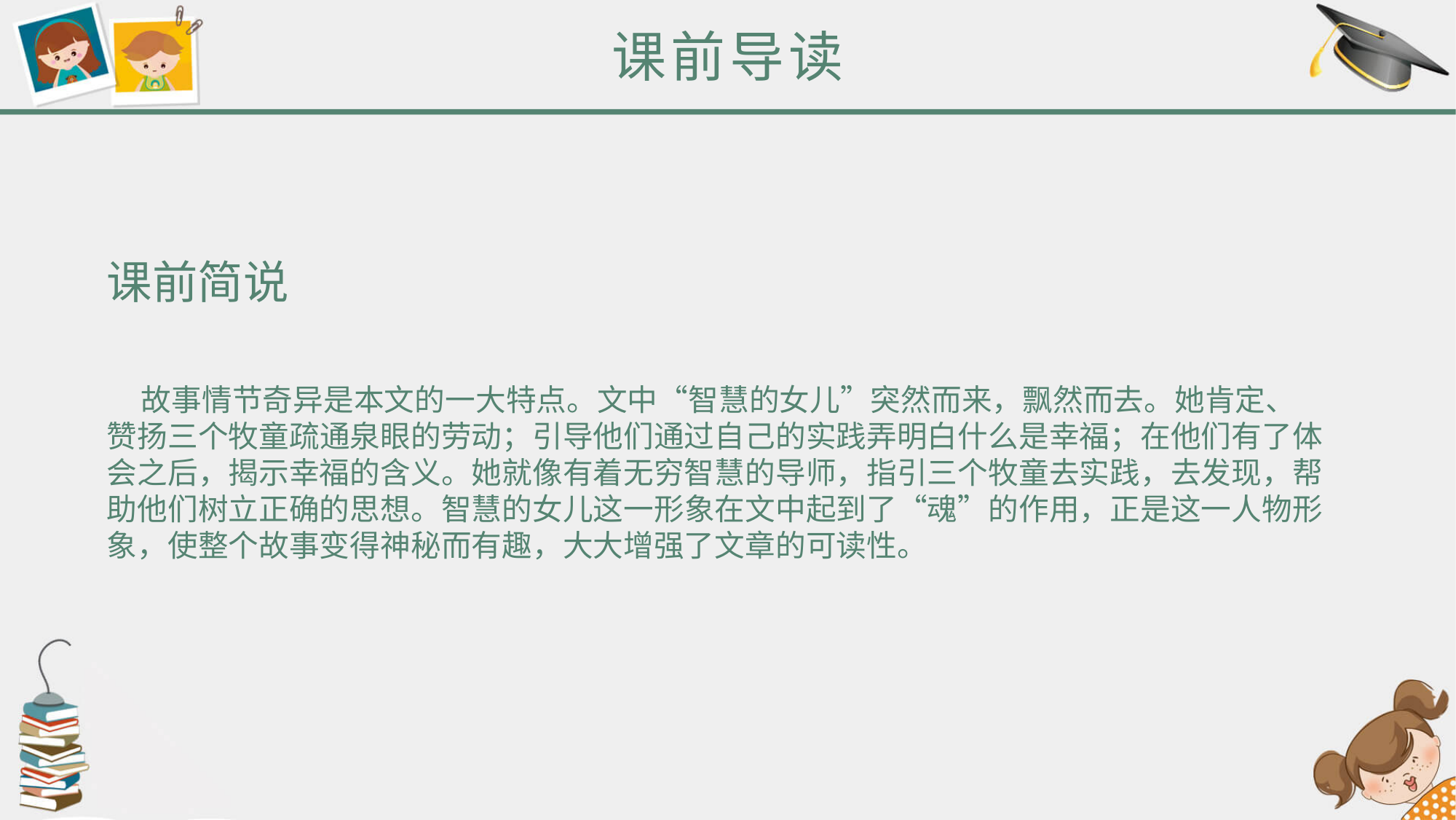

课前导读

课前简说

    故事情节奇异是本文的一大特点。文中“智慧的女儿”突然而来，飘然而去。她肯定、
赞扬三个牧童疏通泉眼的劳动；引导他们通过自己的实践弄明白什么是幸福；在他们有了体
会之后，揭示幸福的含义。她就像有着无穷智慧的导师，指引三个牧童去实践，去发现，帮
助他们树立正确的思想。智慧的女儿这一形象在文中起到了“魂”的作用，正是这一人物形
象，使整个故事变得神秘而有趣，大大增强了文章的可读性。